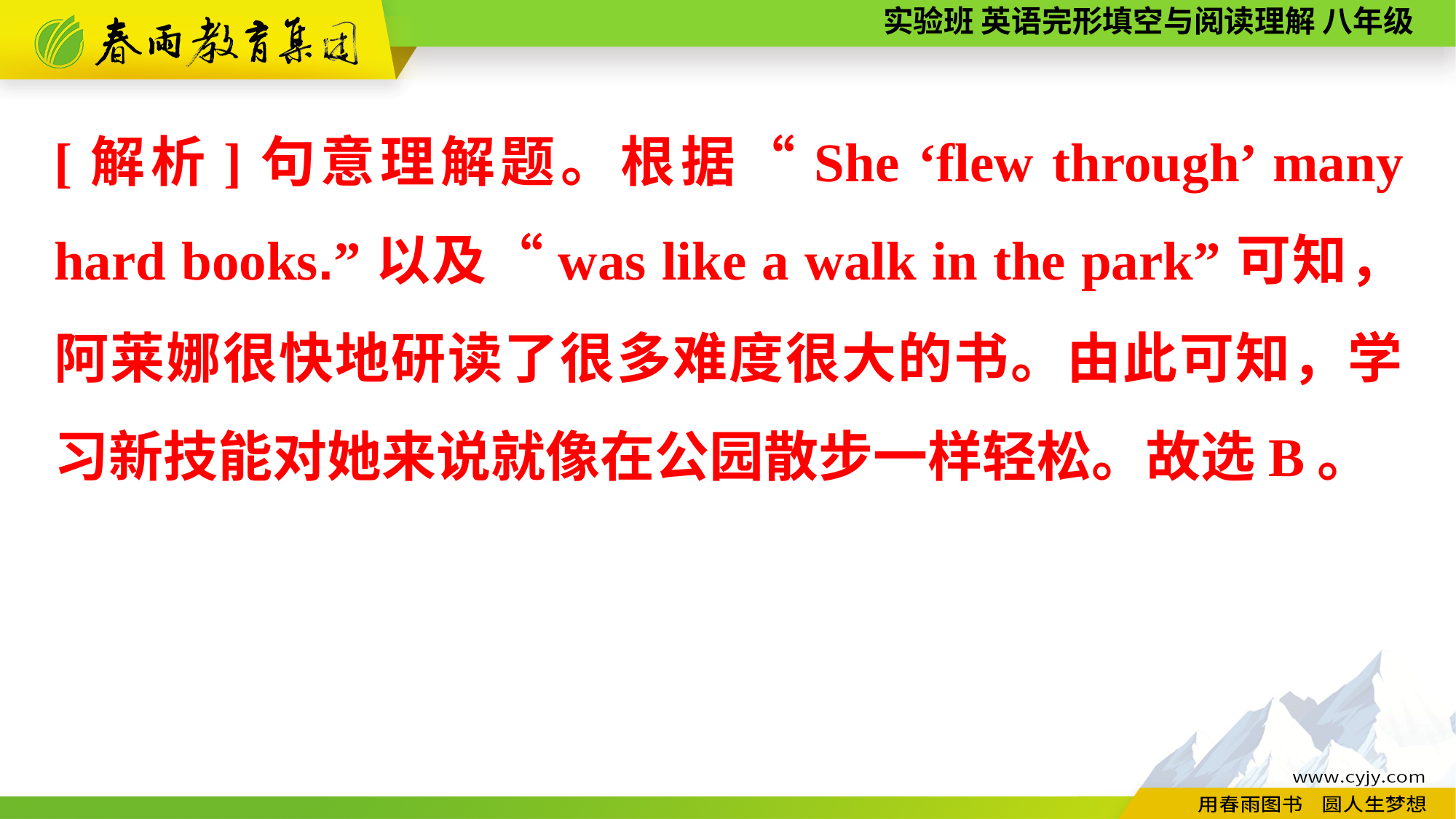

[解析]句意理解题。根据“She ‘flew through’ many hard books.”以及“was like a walk in the park”可知，阿莱娜很快地研读了很多难度很大的书。由此可知，学习新技能对她来说就像在公园散步一样轻松。故选B。